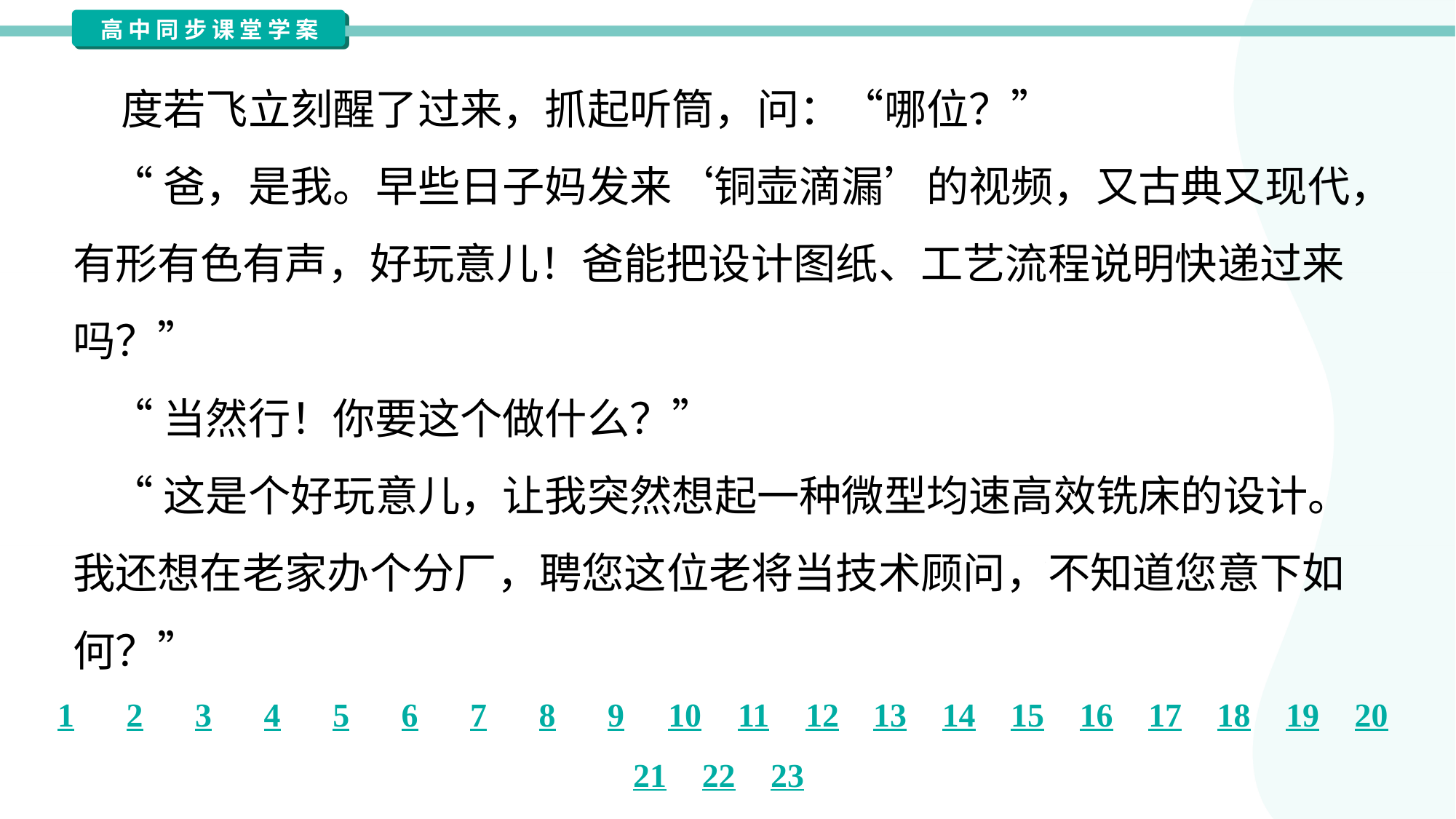

度若飞立刻醒了过来，抓起听筒，问：“哪位？”
    “爸，是我。早些日子妈发来‘铜壶滴漏’的视频，又古典又现代，
有形有色有声，好玩意儿！爸能把设计图纸、工艺流程说明快递过来
吗？”
    “当然行！你要这个做什么？”
    “这是个好玩意儿，让我突然想起一种微型均速高效铣床的设计。
我还想在老家办个分厂，聘您这位老将当技术顾问，不知道您意下如
何？”